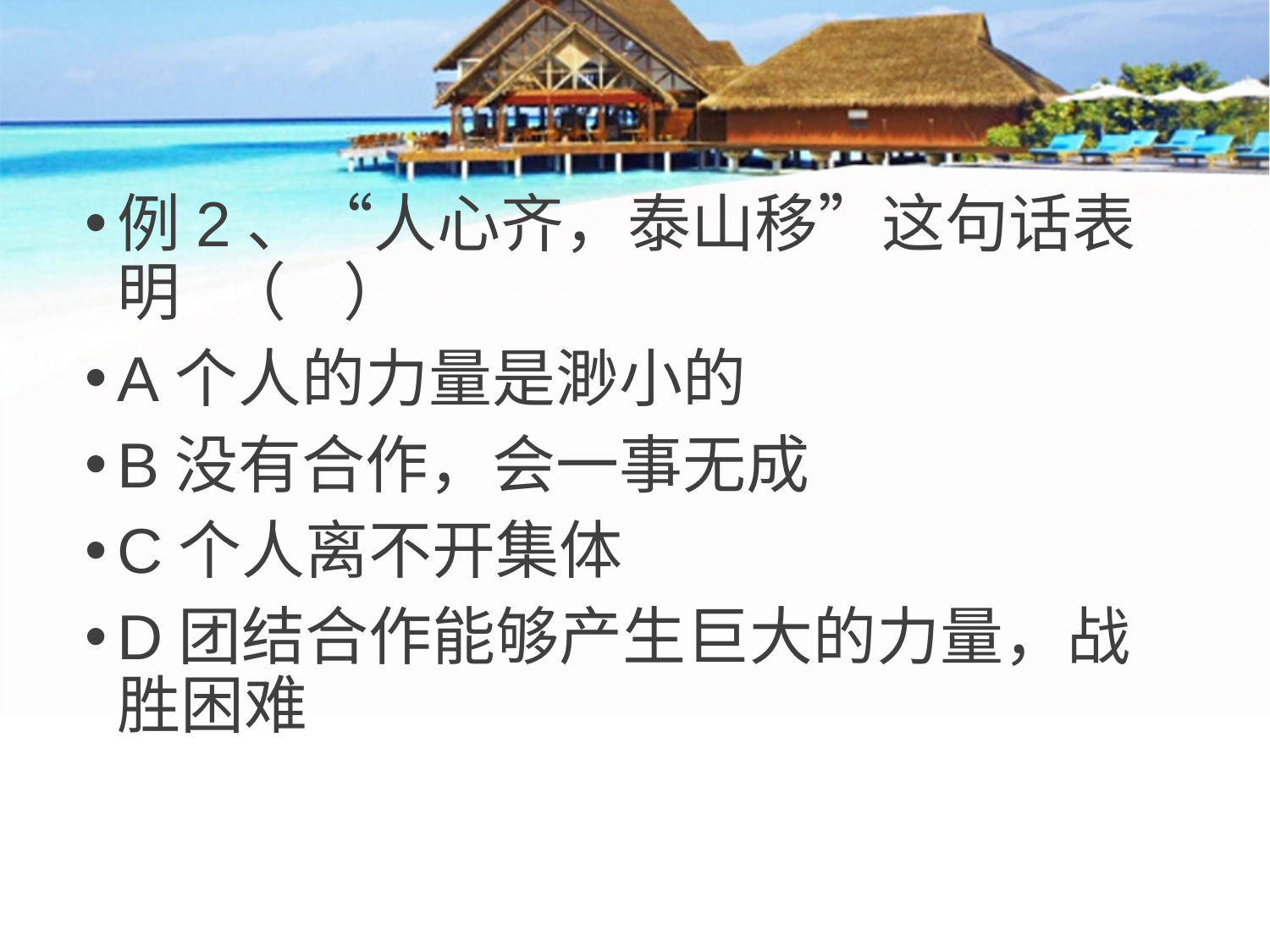

例2、“人心齐，泰山移”这句话表明   （    ）
A个人的力量是渺小的
B没有合作，会一事无成
C个人离不开集体
D团结合作能够产生巨大的力量，战胜困难